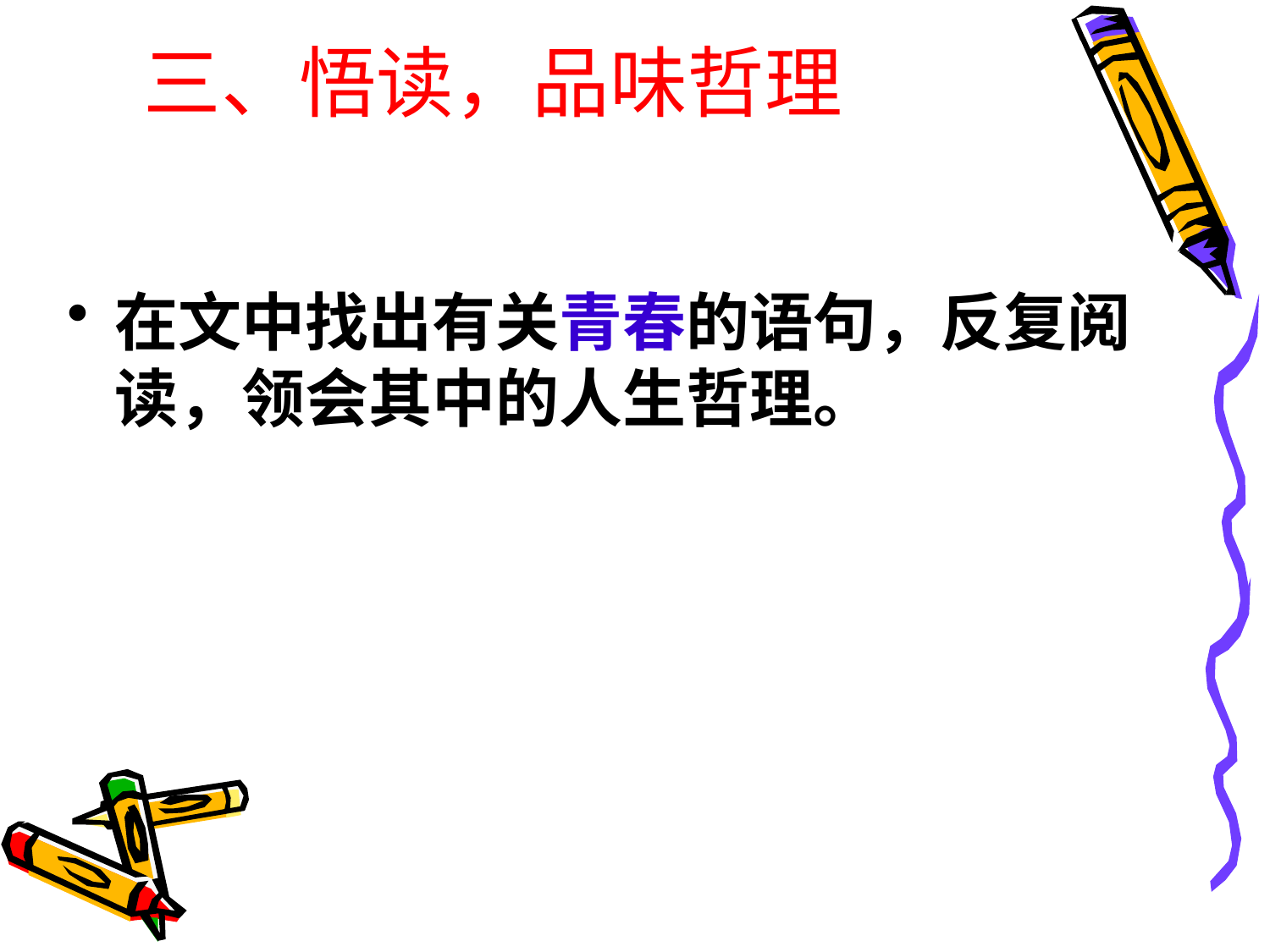

# 三、悟读，品味哲理
在文中找出有关青春的语句，反复阅读，领会其中的人生哲理。